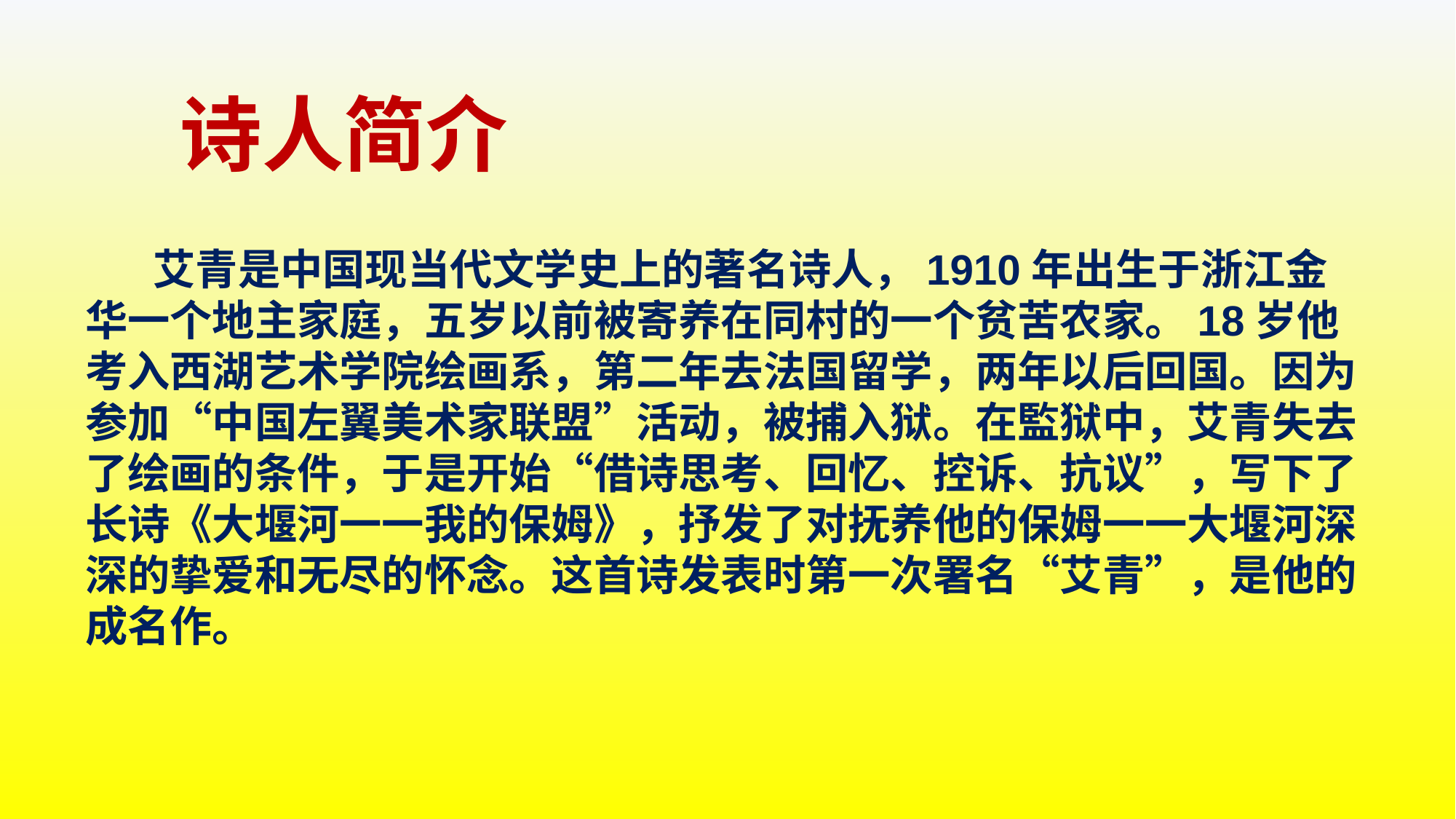

诗人简介
      艾青是中国现当代文学史上的著名诗人，1910年出生于浙江金华一个地主家庭，五岁以前被寄养在同村的一个贫苦农家。18岁他考入西湖艺术学院绘画系，第二年去法国留学，两年以后回国。因为参加“中国左翼美术家联盟”活动，被捕入狱。在監狱中，艾青失去了绘画的条件，于是开始“借诗思考、回忆、控诉、抗议”，写下了长诗《大堰河一一我的保姆》，抒发了对抚养他的保姆一一大堰河深深的挚爱和无尽的怀念。这首诗发表时第一次署名“艾青”，是他的成名作。